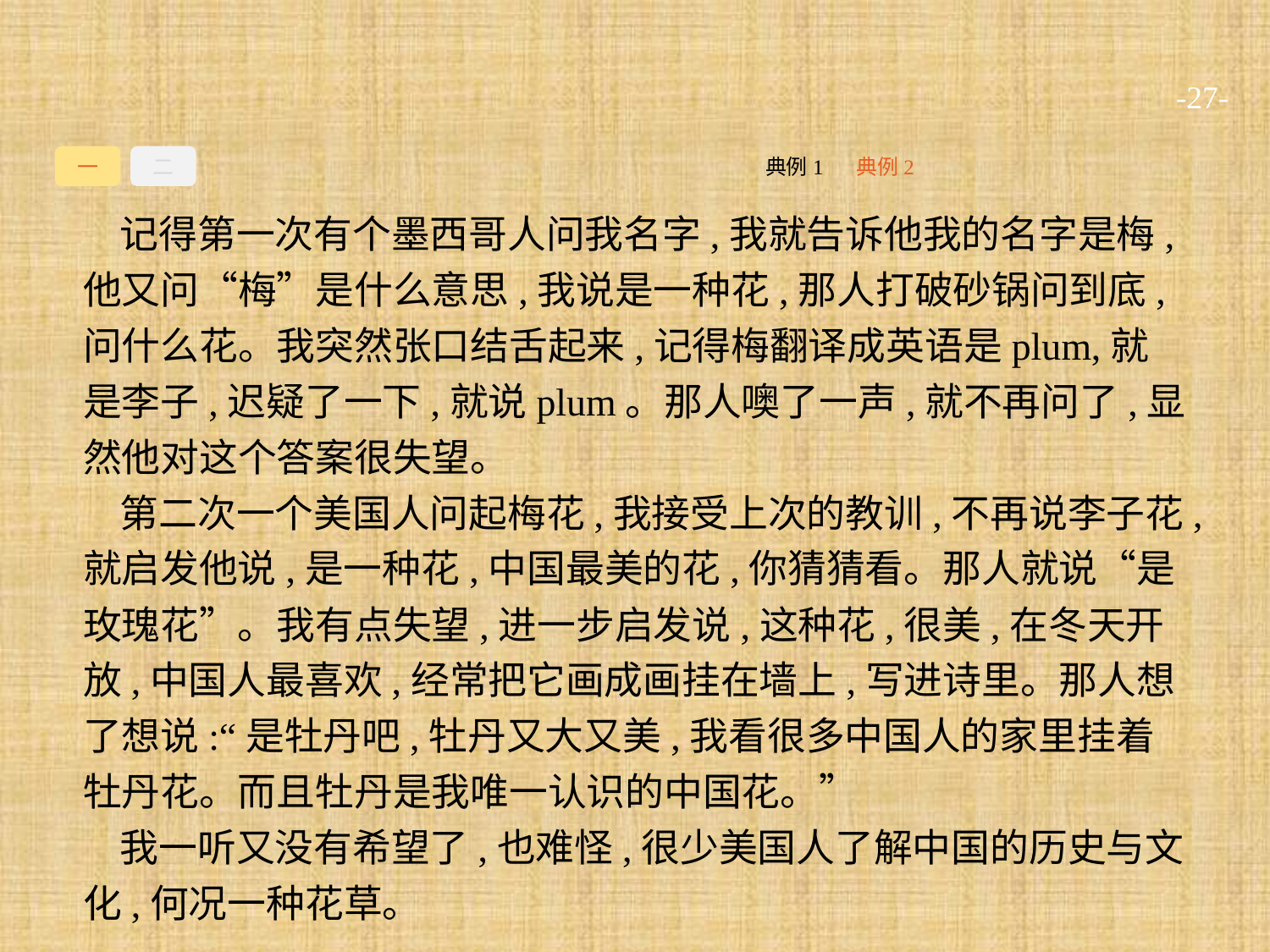

-27-
一
二
典例2
典例1
记得第一次有个墨西哥人问我名字,我就告诉他我的名字是梅,他又问“梅”是什么意思,我说是一种花,那人打破砂锅问到底,问什么花。我突然张口结舌起来,记得梅翻译成英语是plum,就是李子,迟疑了一下,就说plum。那人噢了一声,就不再问了,显然他对这个答案很失望。
第二次一个美国人问起梅花,我接受上次的教训,不再说李子花,就启发他说,是一种花,中国最美的花,你猜猜看。那人就说“是玫瑰花”。我有点失望,进一步启发说,这种花,很美,在冬天开放,中国人最喜欢,经常把它画成画挂在墙上,写进诗里。那人想了想说:“是牡丹吧,牡丹又大又美,我看很多中国人的家里挂着牡丹花。而且牡丹是我唯一认识的中国花。”
我一听又没有希望了,也难怪,很少美国人了解中国的历史与文化,何况一种花草。